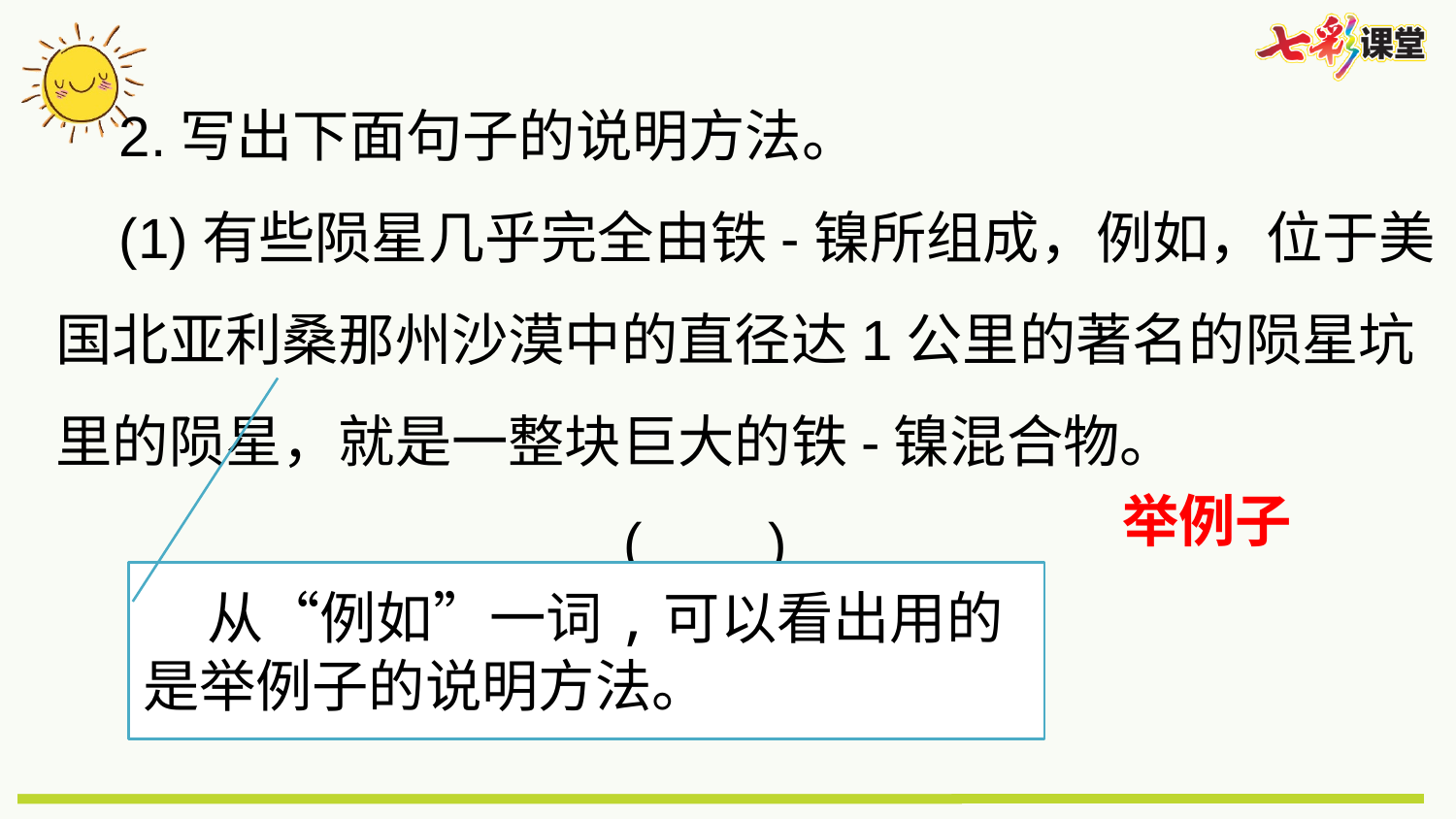

2.写出下面句子的说明方法。
    (1)有些陨星几乎完全由铁-镍所组成，例如，位于美国北亚利桑那州沙漠中的直径达1公里的著名的陨星坑里的陨星，就是一整块巨大的铁-镍混合物。
                                    (        )
举例子
    从“例如”一词,可以看出用的是举例子的说明方法。